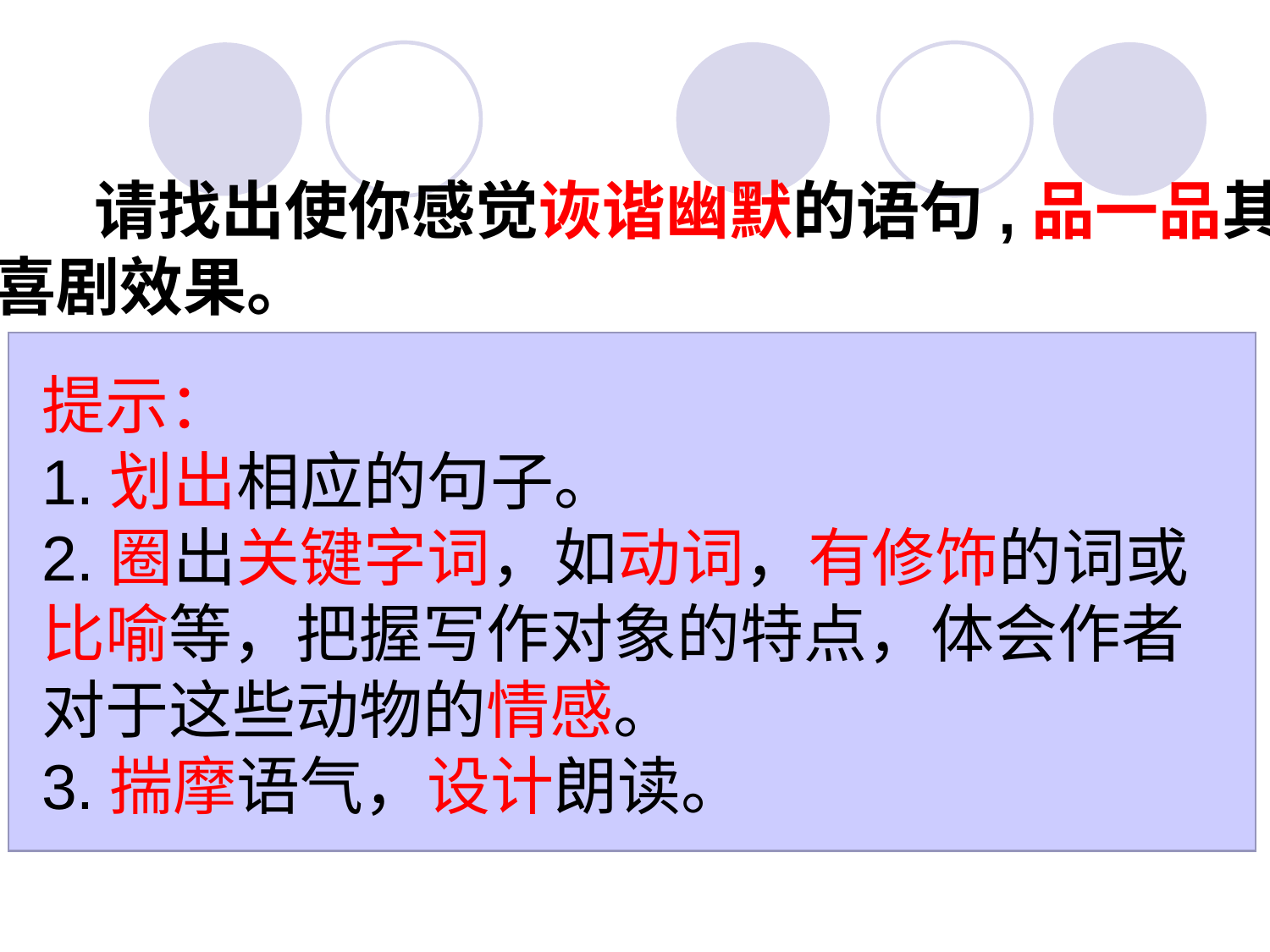

请找出使你感觉诙谐幽默的语句,品一品其喜剧效果。

提示：
1.划出相应的句子。
2.圈出关键字词，如动词，有修饰的词或比喻等，把握写作对象的特点，体会作者对于这些动物的情感。
3.揣摩语气，设计朗读。